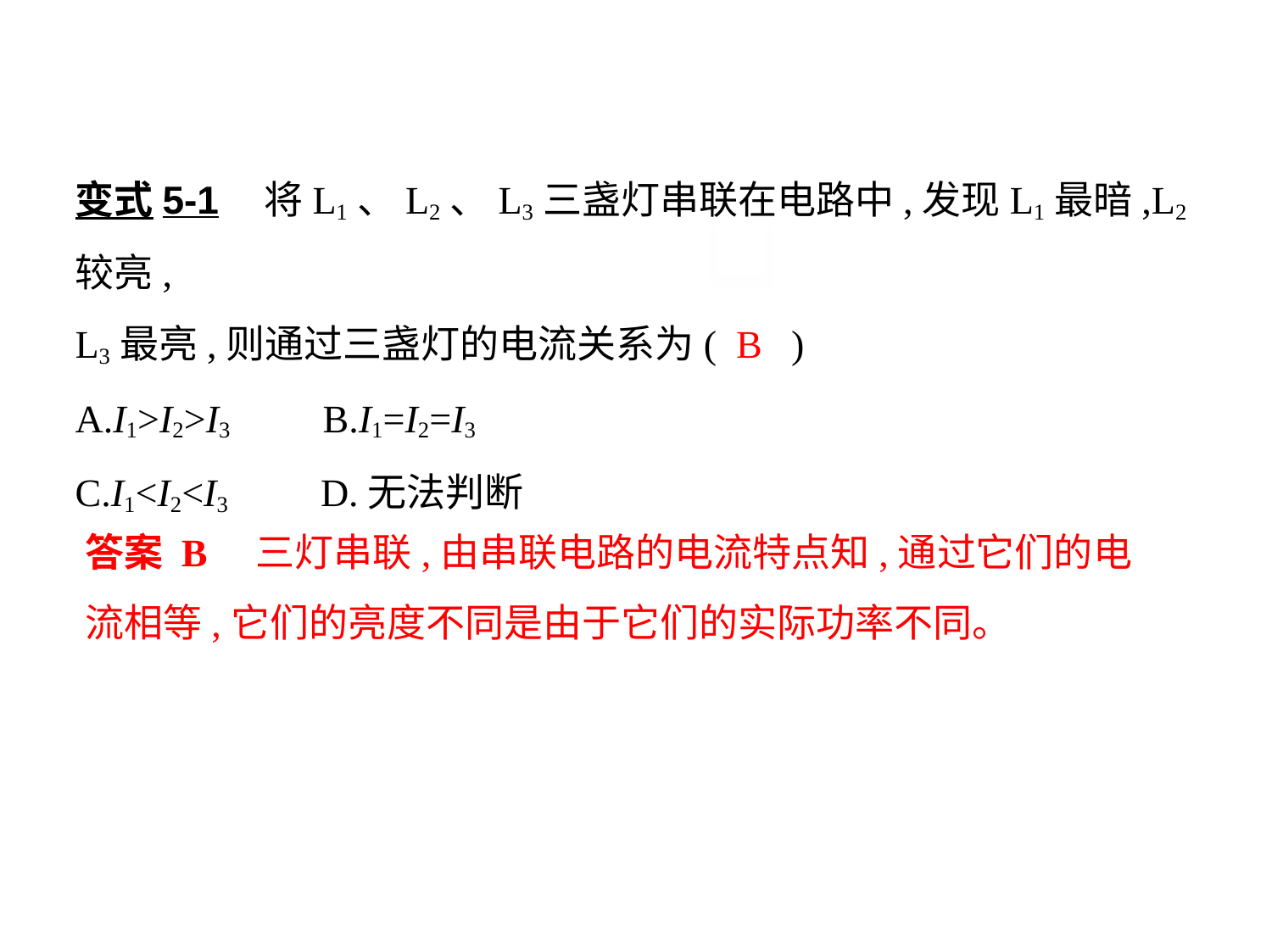

变式5-1    将L1、L2、L3三盏灯串联在电路中,发现L1最暗,L2较亮,
L3最亮,则通过三盏灯的电流关系为(  B   )
A.I1>I2>I3　    B.I1=I2=I3
C.I1<I2<I3　    D.无法判断

答案 B　三灯串联,由串联电路的电流特点知,通过它们的电流相等,它们的亮度不同是由于它们的实际功率不同。